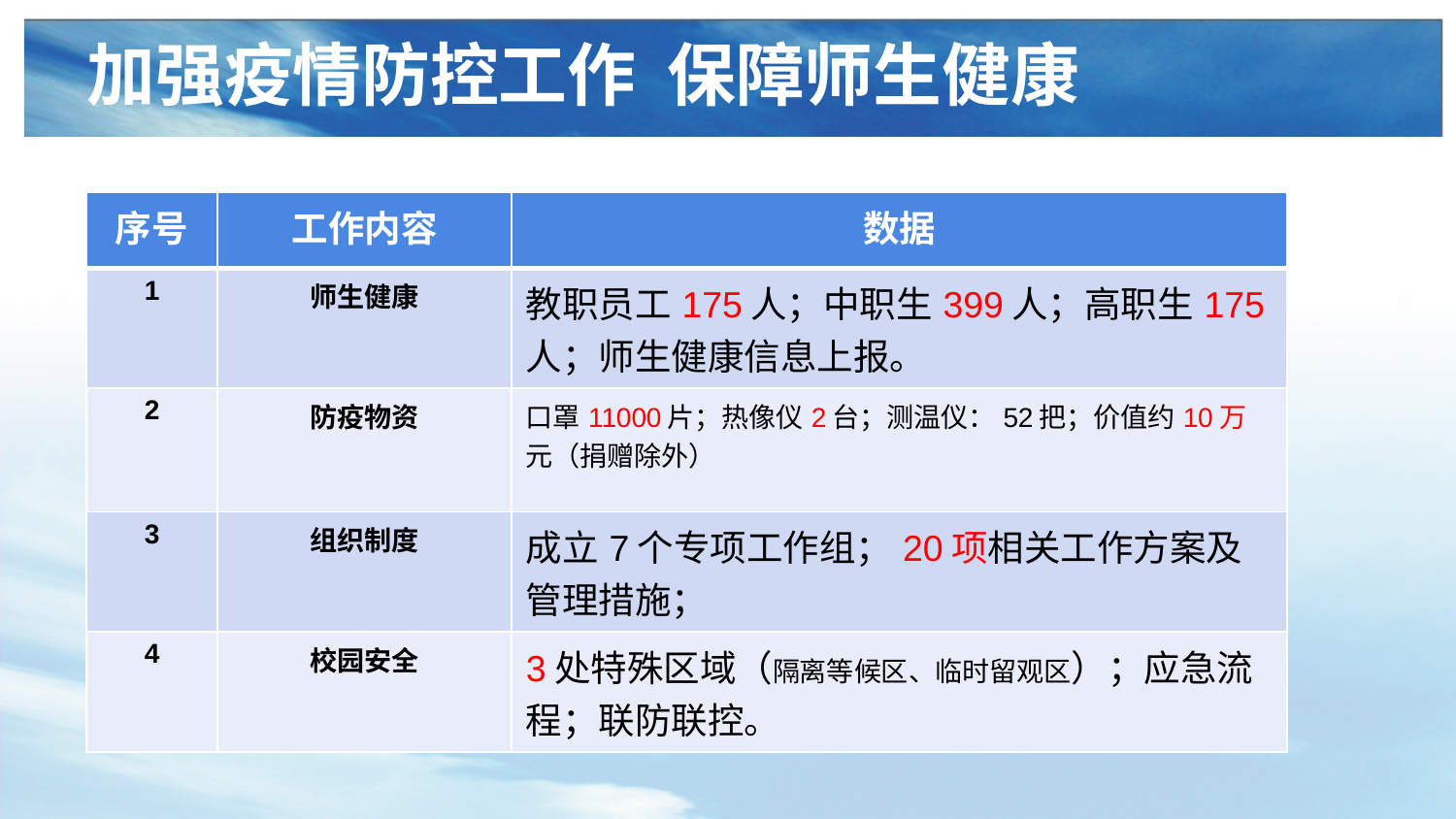

加强疫情防控工作  保障师生健康
| 序号 | 工作内容 | 数据 |
| --- | --- | --- |
| 1 | 师生健康 | 教职员工175人；中职生399人；高职生175人；师生健康信息上报。 |
| 2 | 防疫物资 | 口罩11000片；热像仪2台；测温仪：52把；价值约10万元（捐赠除外） |
| 3 | 组织制度 | 成立7个专项工作组；20项相关工作方案及管理措施； |
| 4 | 校园安全 | 3处特殊区域（隔离等候区、临时留观区）；应急流程；联防联控。 |